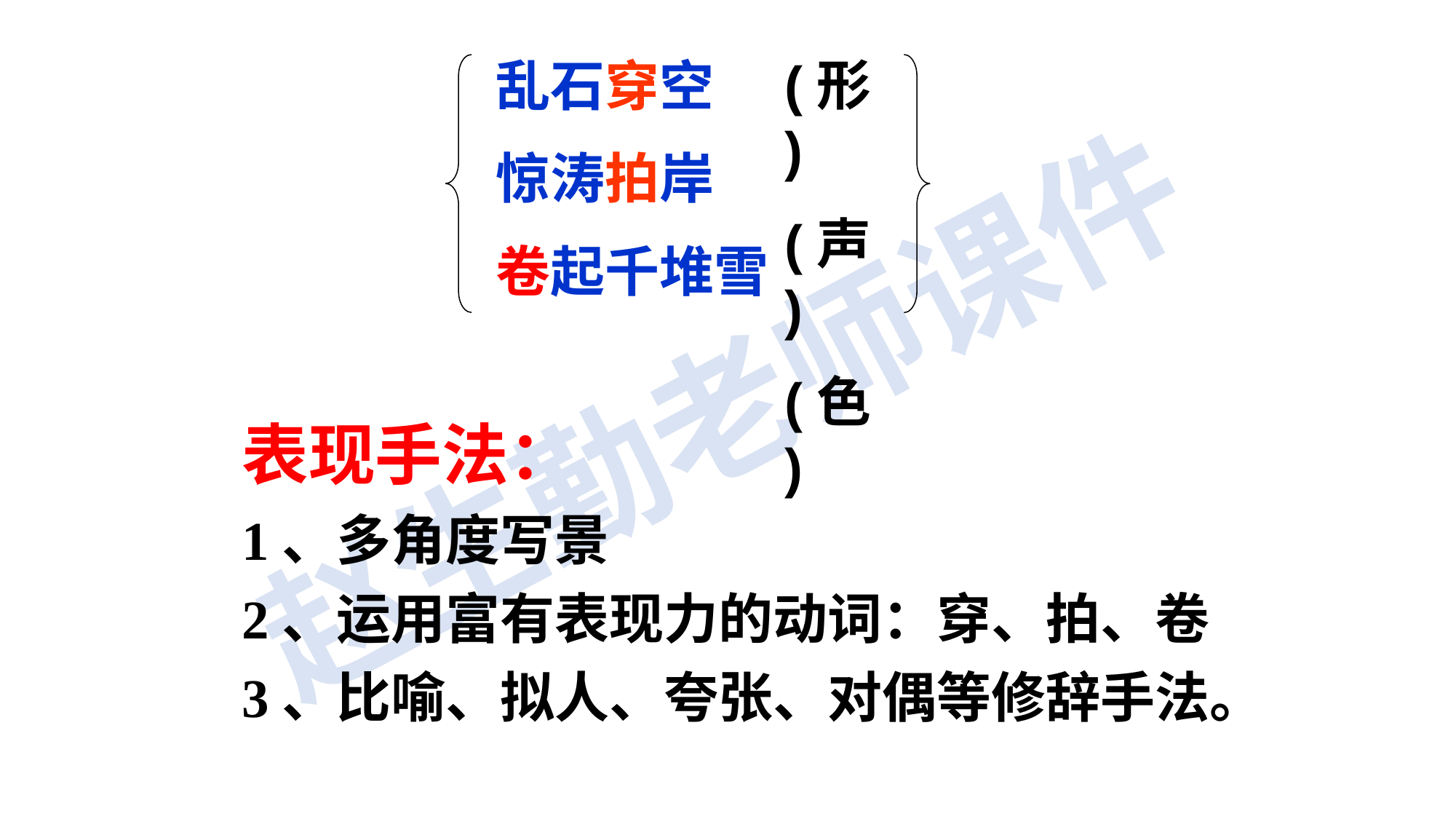

(形)
(声)
(色)
乱石穿空
惊涛拍岸
卷起千堆雪

表现手法：
1、多角度写景
2、运用富有表现力的动词：穿、拍、卷
3、比喻、拟人、夸张、对偶等修辞手法。